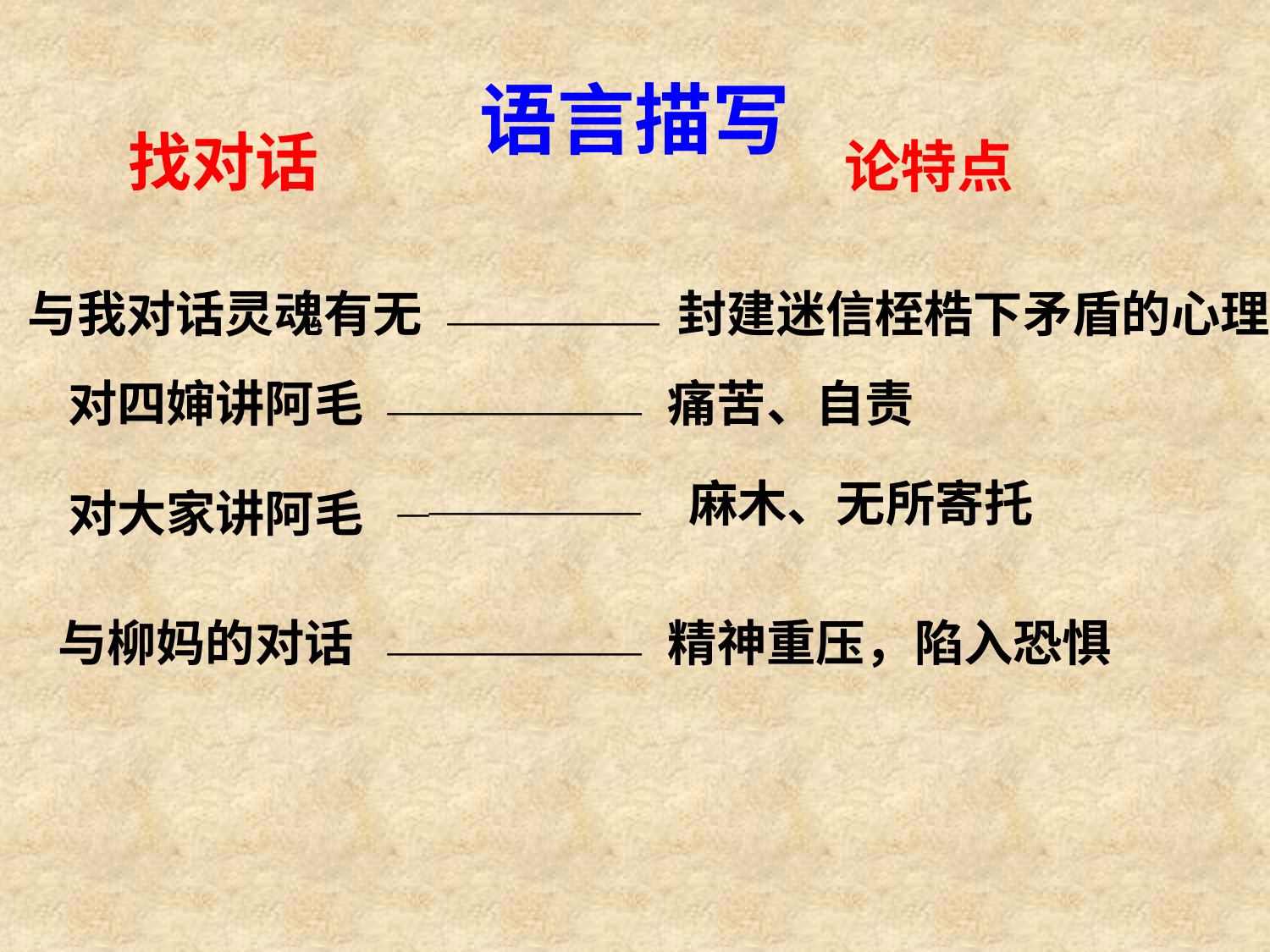

# 语言描写
找对话
论特点
与我对话灵魂有无
封建迷信桎梏下矛盾的心理
—————
对四婶讲阿毛
痛苦、自责

——————
麻木、无所寄托
对大家讲阿毛
——————
与柳妈的对话
精神重压，陷入恐惧
——————